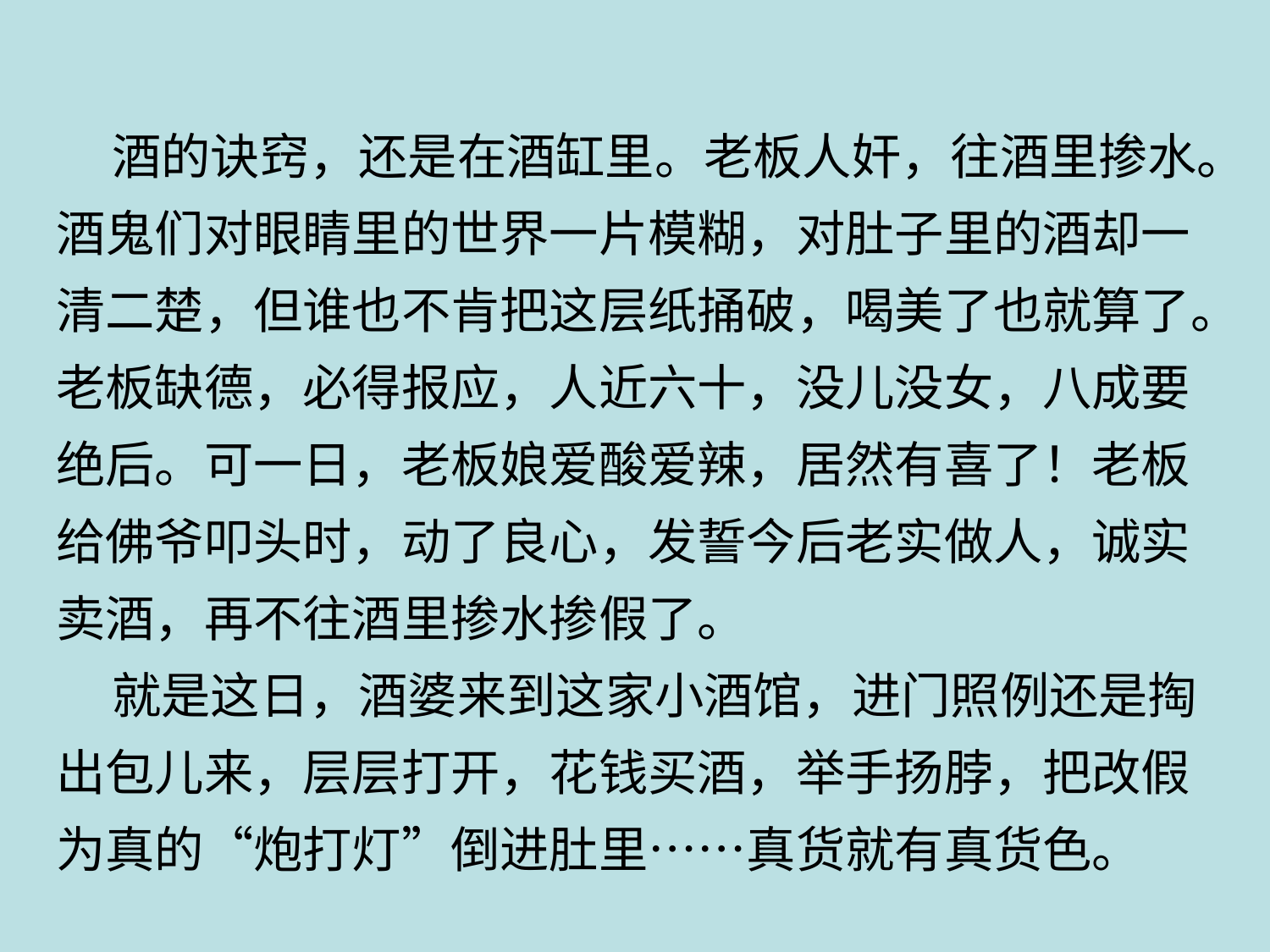

酒的诀窍，还是在酒缸里。老板人奸，往酒里掺水。酒鬼们对眼睛里的世界一片模糊，对肚子里的酒却一清二楚，但谁也不肯把这层纸捅破，喝美了也就算了。老板缺德，必得报应，人近六十，没儿没女，八成要绝后。可一日，老板娘爱酸爱辣，居然有喜了！老板给佛爷叩头时，动了良心，发誓今后老实做人，诚实卖酒，再不往酒里掺水掺假了。
    就是这日，酒婆来到这家小酒馆，进门照例还是掏出包儿来，层层打开，花钱买酒，举手扬脖，把改假为真的“炮打灯”倒进肚里……真货就有真货色。